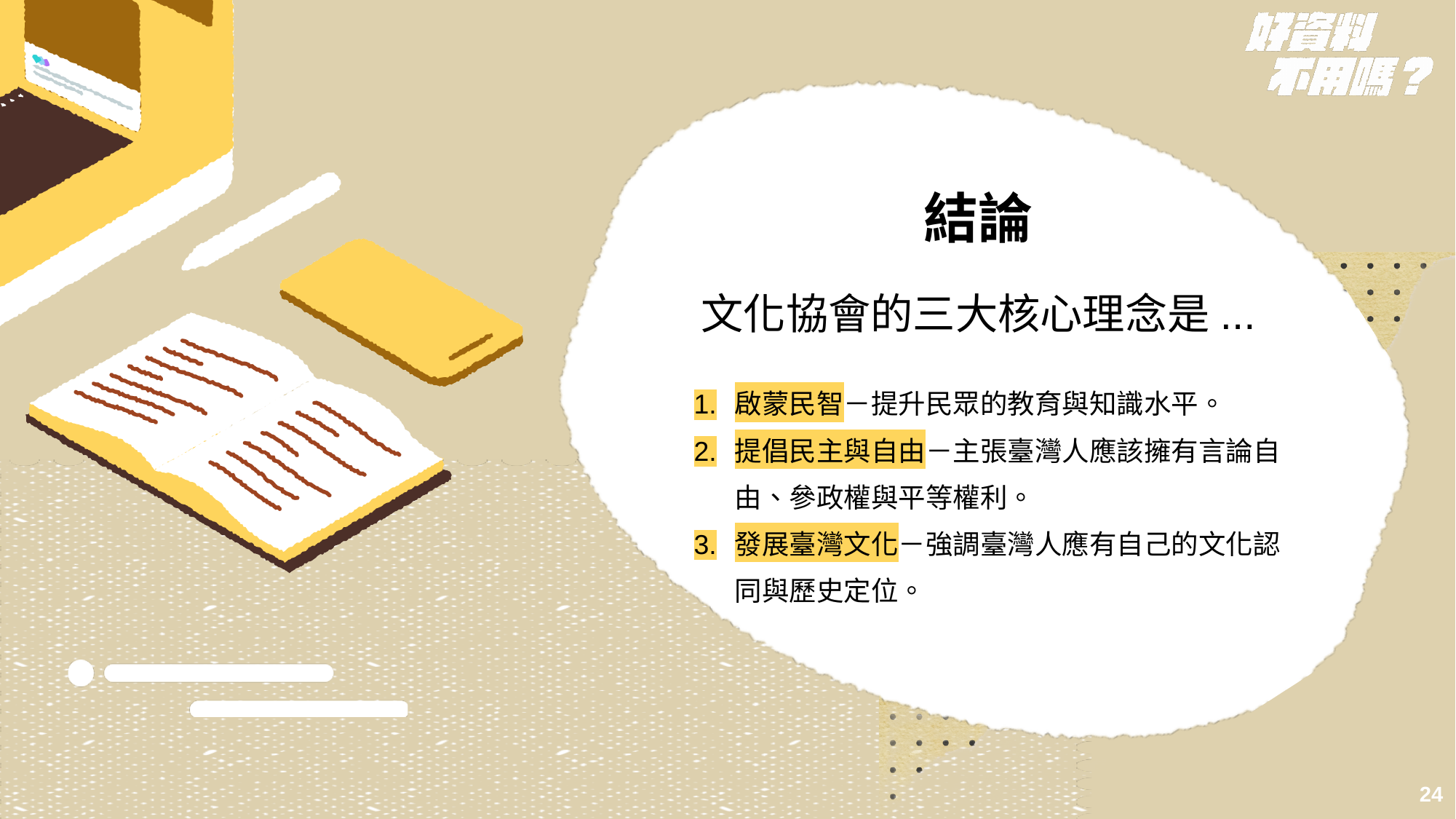

結論
文化協會的三大核心理念是...
啟蒙民智－提升民眾的教育與知識水平。
提倡民主與自由－主張臺灣人應該擁有言論自由、參政權與平等權利。
發展臺灣文化－強調臺灣人應有自己的文化認同與歷史定位。